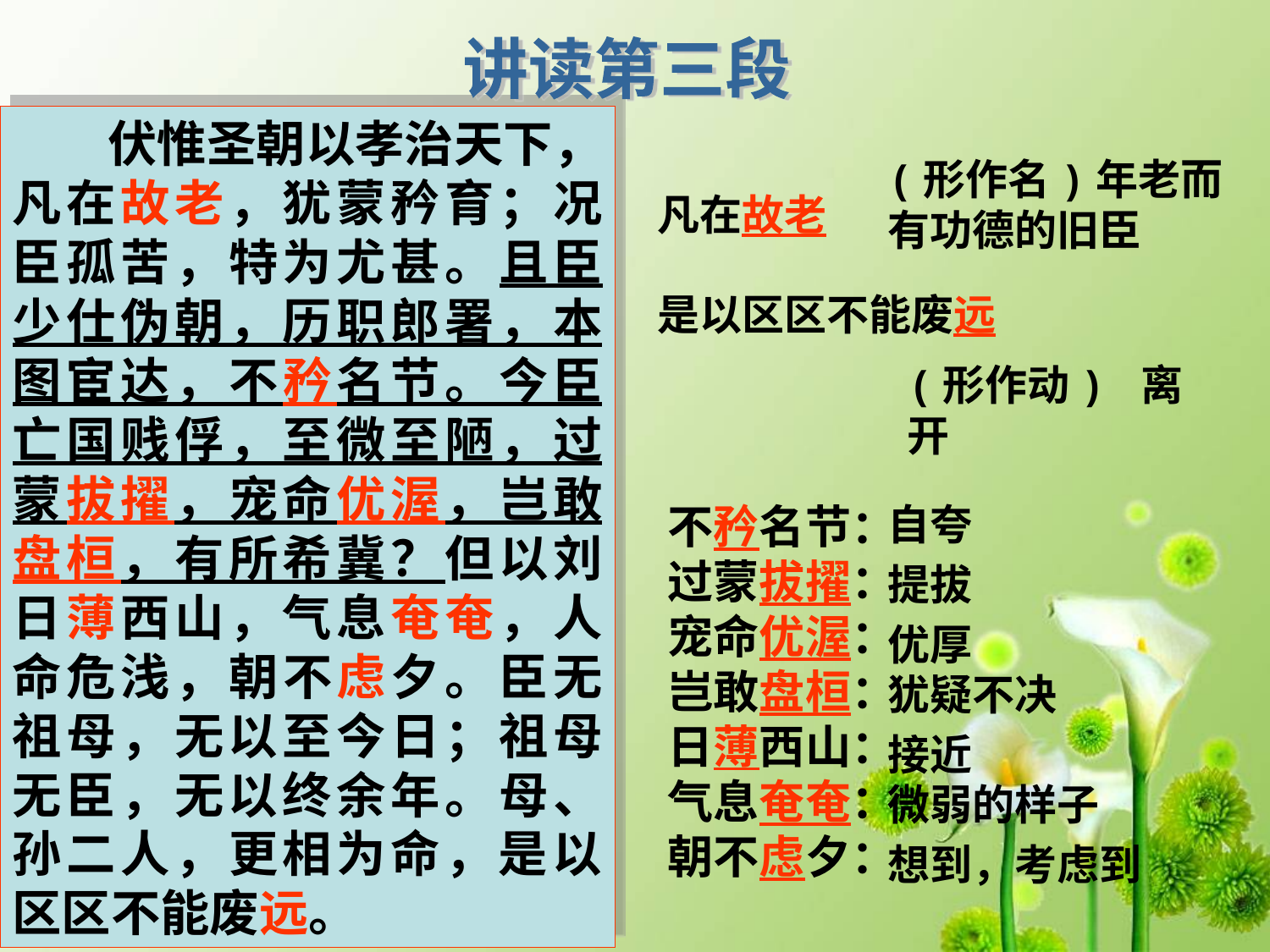

讲读第三段

        伏惟圣朝以孝治天下，凡在故老，犹蒙矜育；况臣孤苦，特为尤甚。且臣少仕伪朝，历职郎署，本图宦达，不矜名节。今臣亡国贱俘，至微至陋，过蒙拔擢，宠命优渥，岂敢盘桓，有所希冀？但以刘日薄西山，气息奄奄，人命危浅，朝不虑夕。臣无祖母，无以至今日；祖母无臣，无以终余年。母、孙二人，更相为命，是以区区不能废远。
(形作名)年老而有功德的旧臣
凡在故老
是以区区不能废远
(形作动) 离开
不矜名节：
过蒙拔擢：
宠命优渥：
岂敢盘桓：
日薄西山：
气息奄奄：
朝不虑夕：
自夸
提拔
优厚
犹疑不决
接近
微弱的样子
想到，考虑到